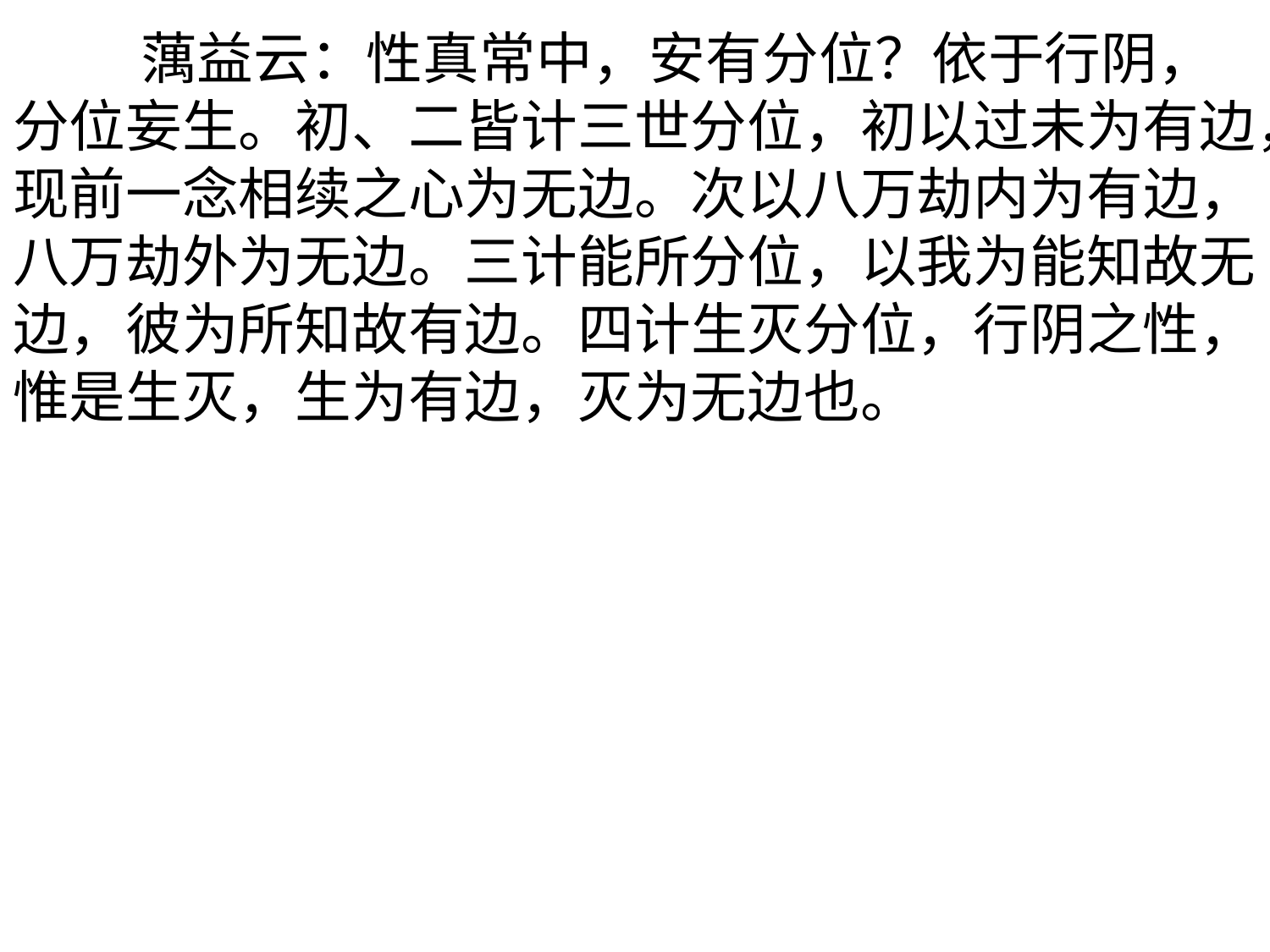

蕅益云：性真常中，安有分位？依于行阴，分位妄生。初、二皆计三世分位，初以过未为有边，现前一念相续之心为无边。次以八万劫内为有边，八万劫外为无边。三计能所分位，以我为能知故无边，彼为所知故有边。四计生灭分位，行阴之性，惟是生灭，生为有边，灭为无边也。